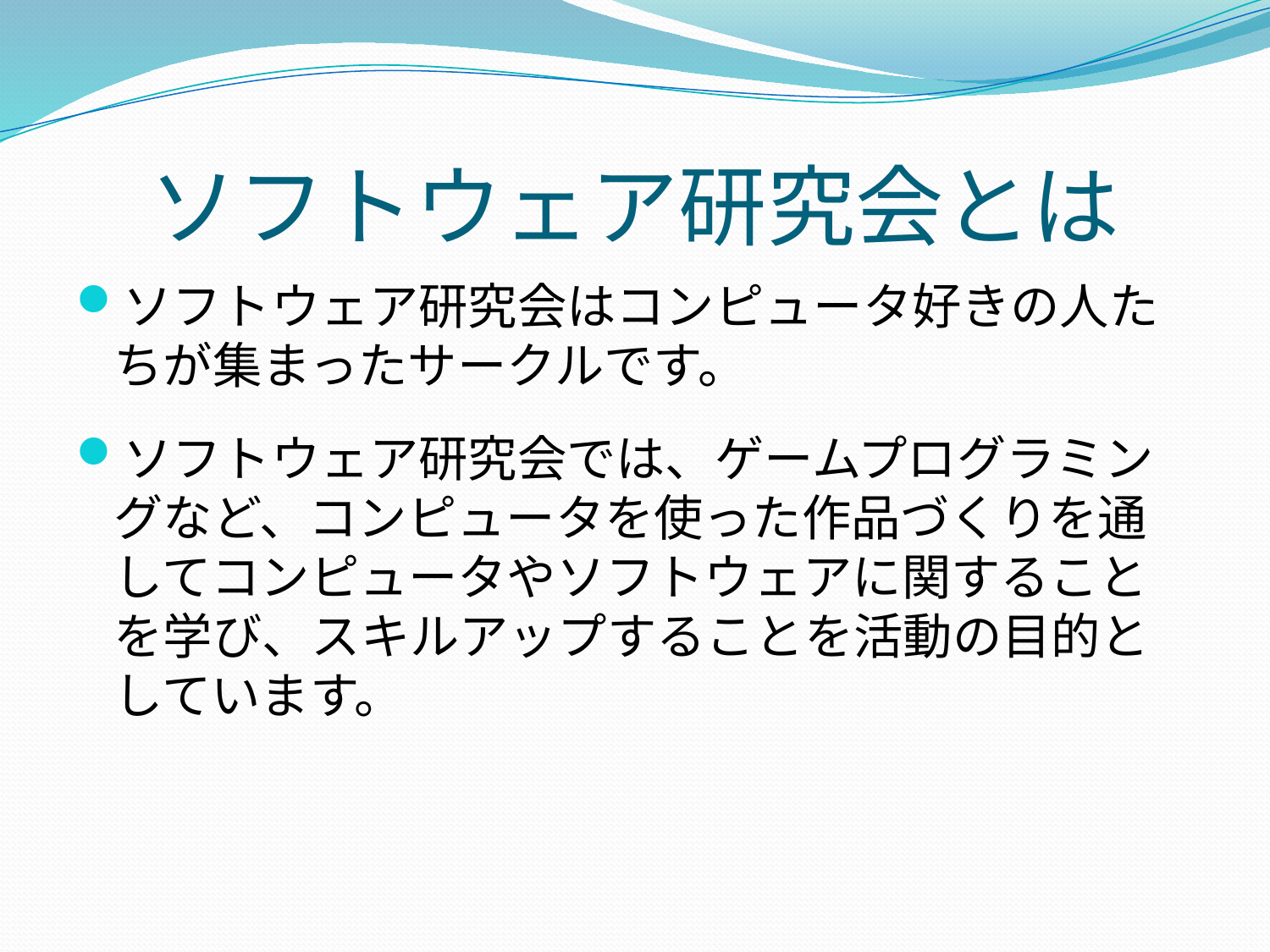

# ソフトウェア研究会とは
ソフトウェア研究会はコンピュータ好きの人たちが集まったサークルです。

ソフトウェア研究会では、ゲームプログラミングなど、コンピュータを使った作品づくりを通してコンピュータやソフトウェアに関することを学び、スキルアップすることを活動の目的としています。